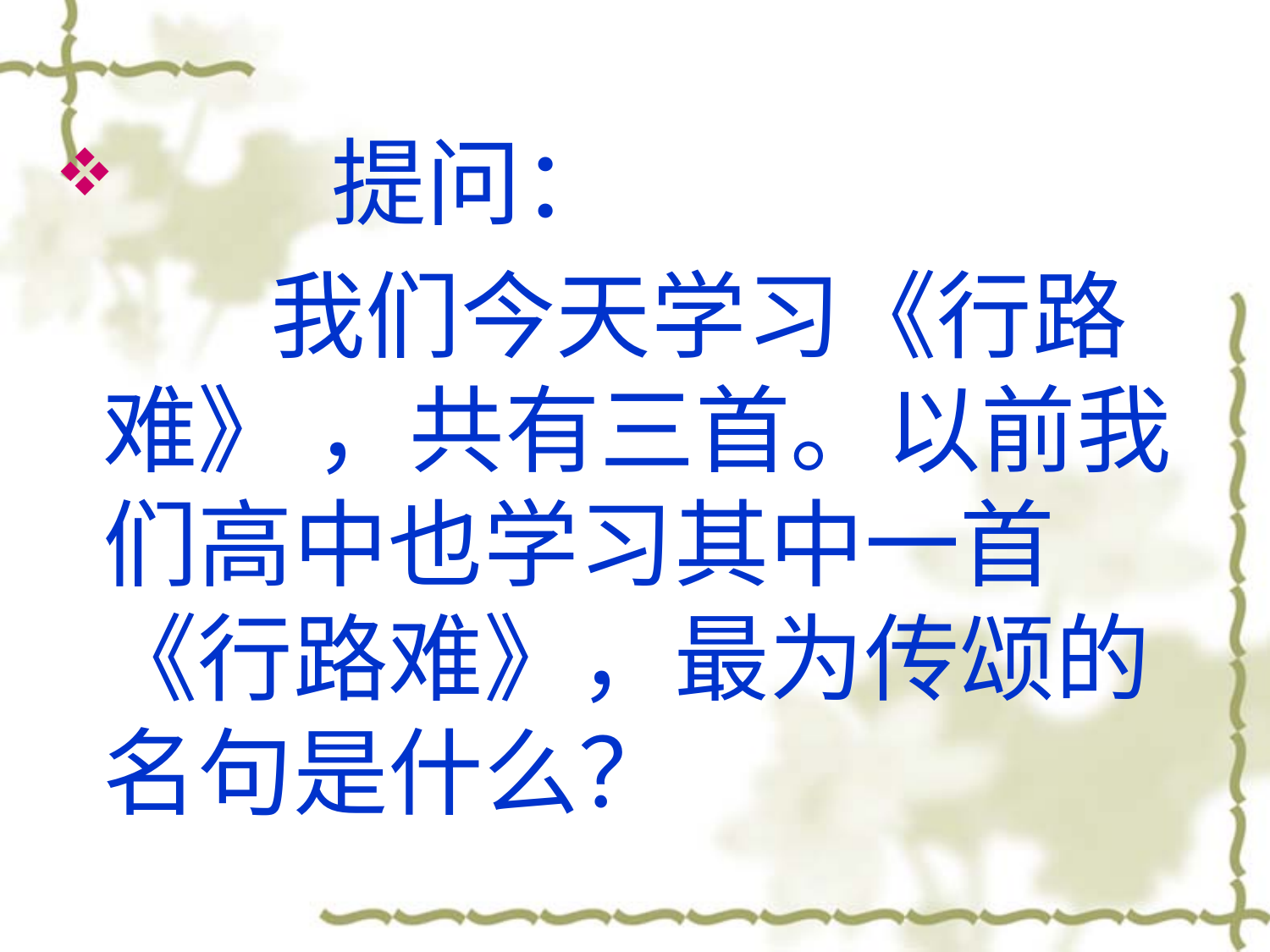

提问：
         我们今天学习《行路难》 ，共有三首。以前我们高中也学习其中一首《行路难》，最为传颂的名句是什么？